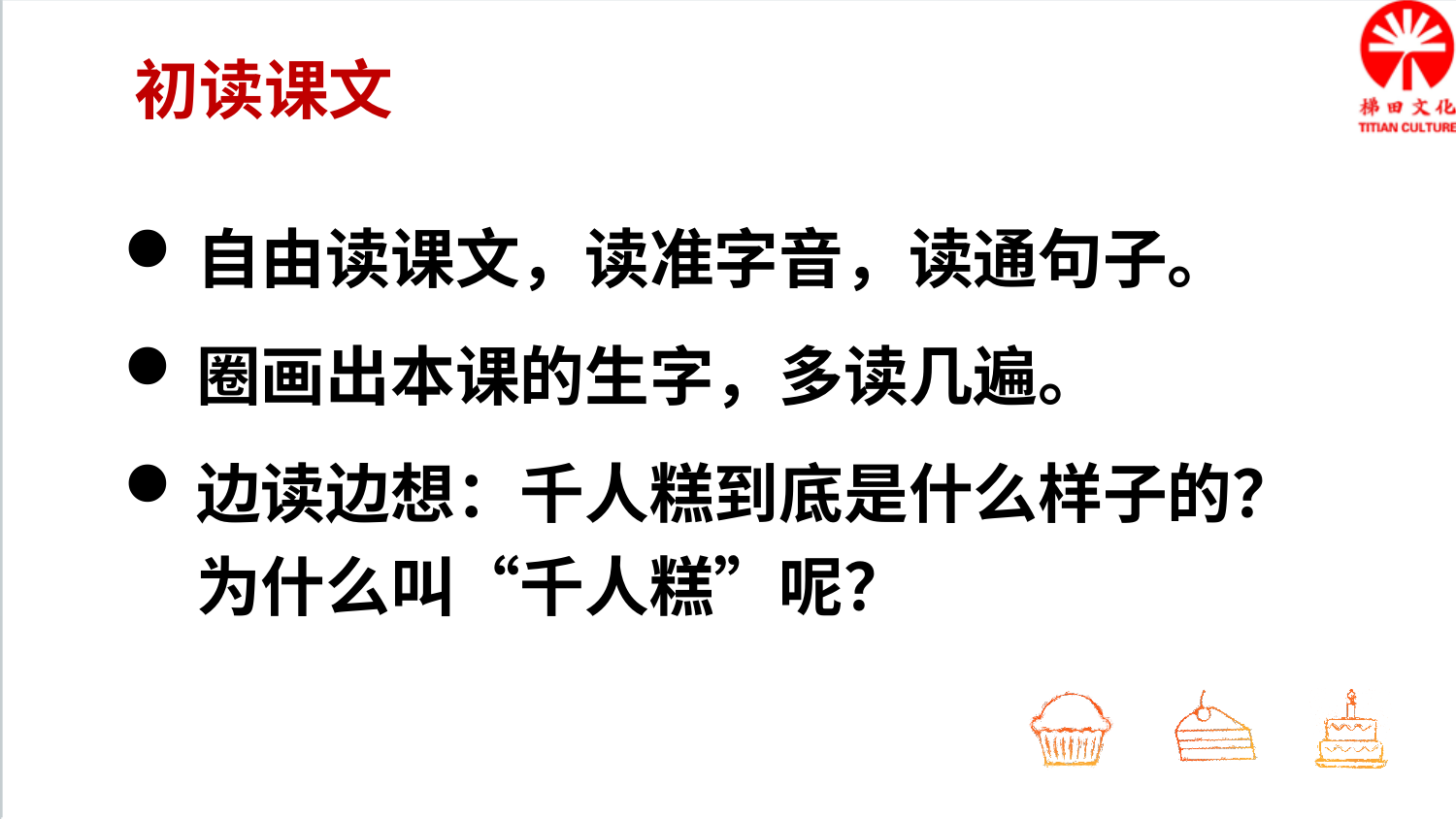

初读课文
自由读课文，读准字音，读通句子。
圈画出本课的生字，多读几遍。
边读边想：千人糕到底是什么样子的？为什么叫“千人糕”呢？